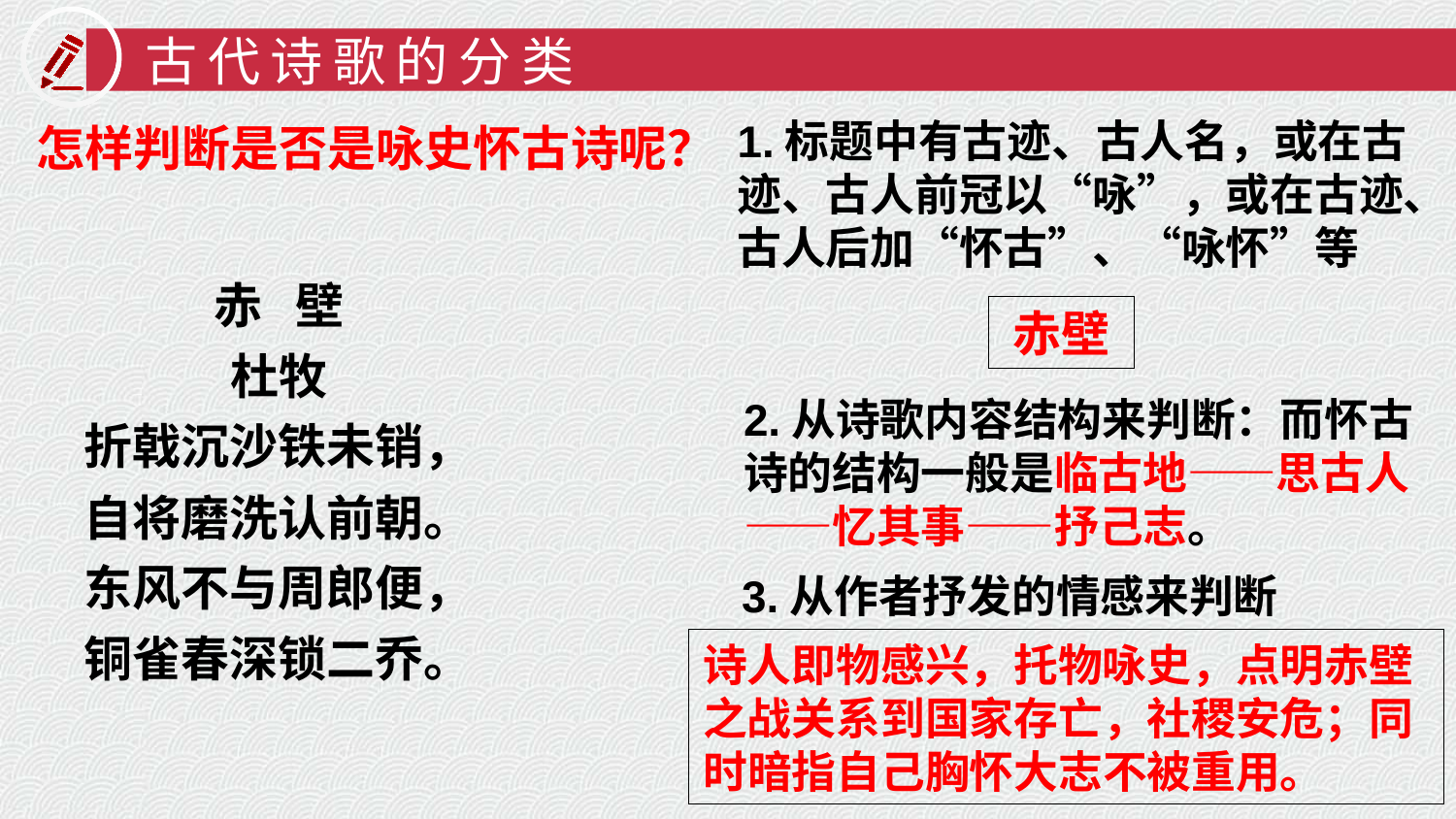

古代诗歌的分类

1.标题中有古迹、古人名，或在古迹、古人前冠以“咏”，或在古迹、古人后加“怀古”、“咏怀”等
怎样判断是否是咏史怀古诗呢？
赤   壁
杜牧
折戟沉沙铁未销，
自将磨洗认前朝。
东风不与周郎便，
铜雀春深锁二乔。
赤壁
2.从诗歌内容结构来判断：而怀古诗的结构一般是临古地——思古人——忆其事——抒己志。
3.从作者抒发的情感来判断
诗人即物感兴，托物咏史，点明赤壁之战关系到国家存亡，社稷安危；同时暗指自己胸怀大志不被重用。